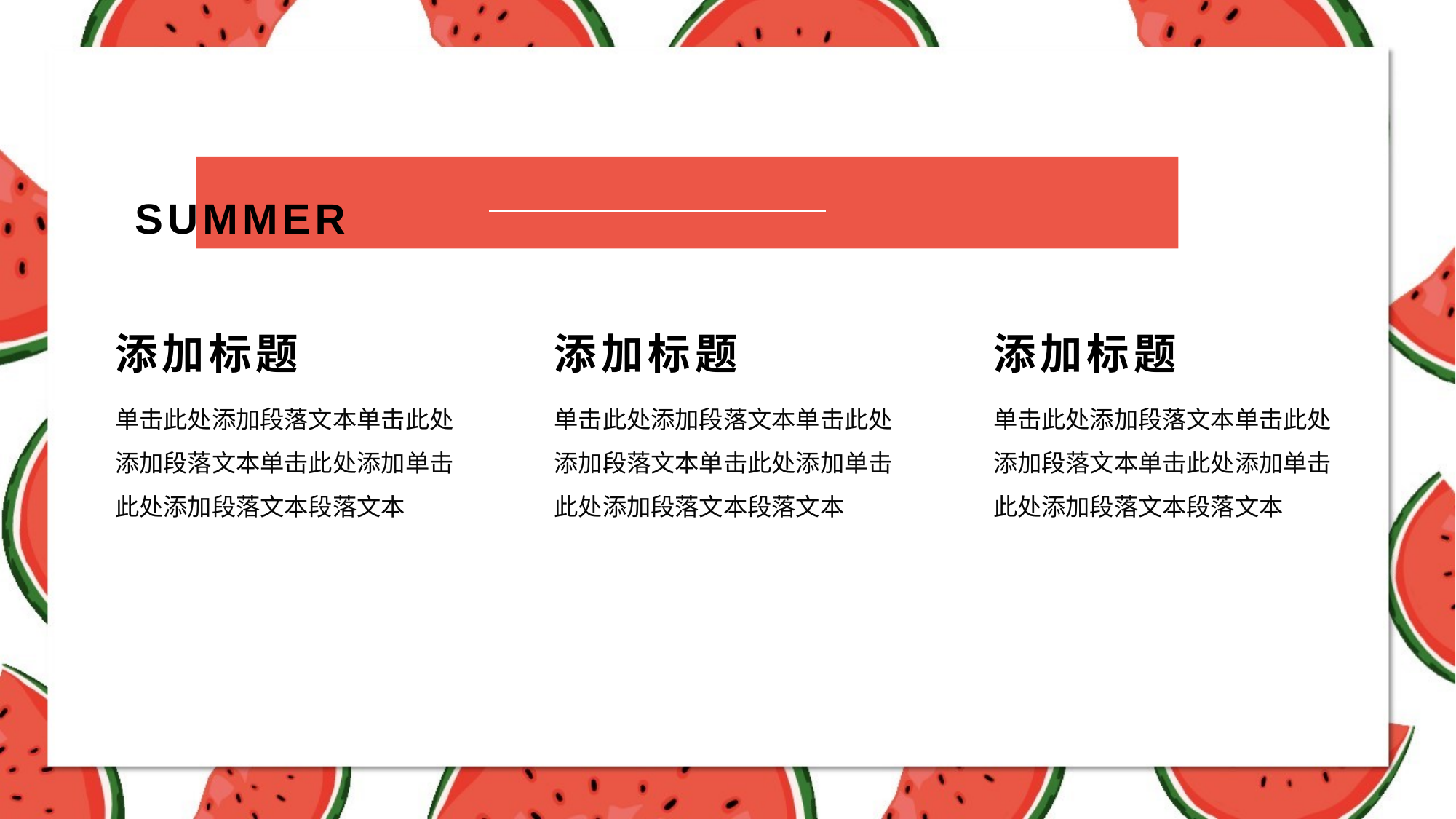

SUMMER
添加标题
单击此处添加段落文本单击此处添加段落文本单击此处添加单击此处添加段落文本段落文本
添加标题
单击此处添加段落文本单击此处添加段落文本单击此处添加单击此处添加段落文本段落文本
添加标题
单击此处添加段落文本单击此处添加段落文本单击此处添加单击此处添加段落文本段落文本